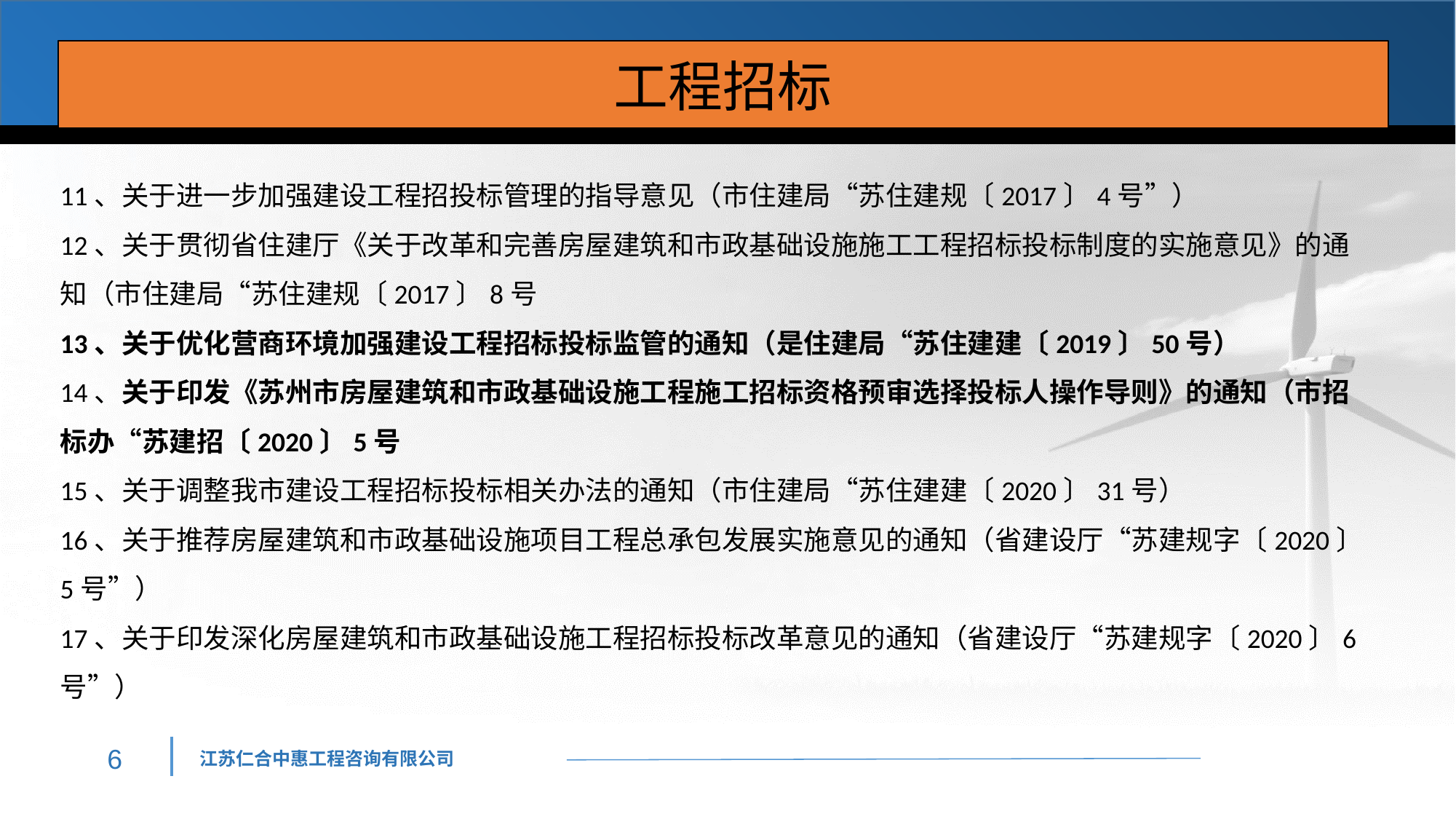

工程招标
11、关于进一步加强建设工程招投标管理的指导意见（市住建局“苏住建规〔2017〕4号”）
12、关于贯彻省住建厅《关于改革和完善房屋建筑和市政基础设施施工工程招标投标制度的实施意见》的通知（市住建局“苏住建规〔2017〕8号
13、关于优化营商环境加强建设工程招标投标监管的通知（是住建局“苏住建建〔2019〕50号）
14、关于印发《苏州市房屋建筑和市政基础设施工程施工招标资格预审选择投标人操作导则》的通知（市招标办“苏建招〔2020〕5号
15、关于调整我市建设工程招标投标相关办法的通知（市住建局“苏住建建〔2020〕31号）
16、关于推荐房屋建筑和市政基础设施项目工程总承包发展实施意见的通知（省建设厅“苏建规字〔2020〕5号”）
17、关于印发深化房屋建筑和市政基础设施工程招标投标改革意见的通知（省建设厅“苏建规字〔2020〕6号”）

6